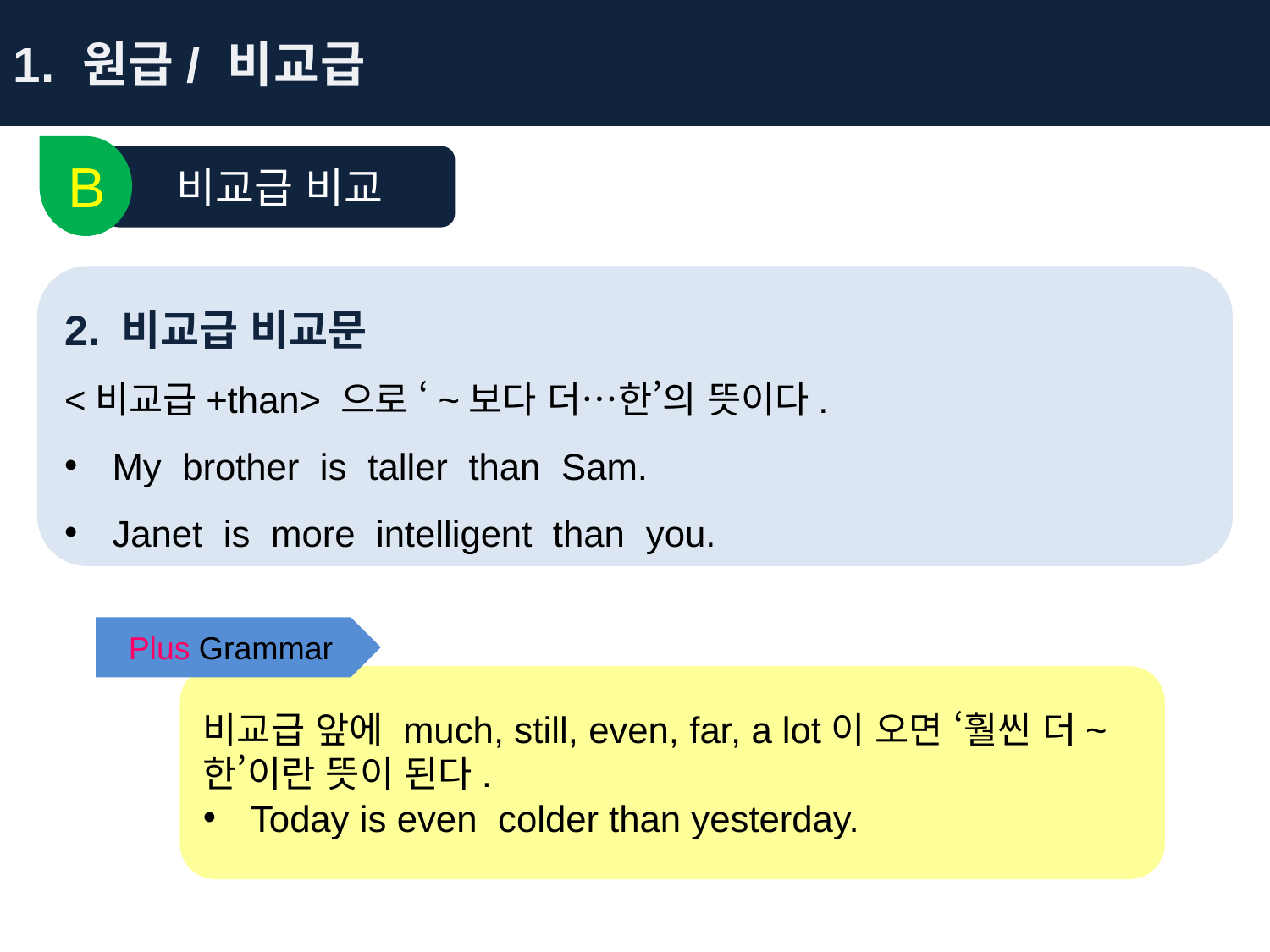

1. 원급/ 비교급

B
비교급 비교
2. 비교급 비교문
<비교급+than> 으로 ‘~보다 더…한’의 뜻이다.
My  brother  is  taller  than  Sam.
Janet  is  more  intelligent  than  you.
Plus Grammar
비교급 앞에 much, still, even, far, a lot이 오면 ‘훨씬 더~한’이란 뜻이 된다.
Today is even  colder than yesterday.